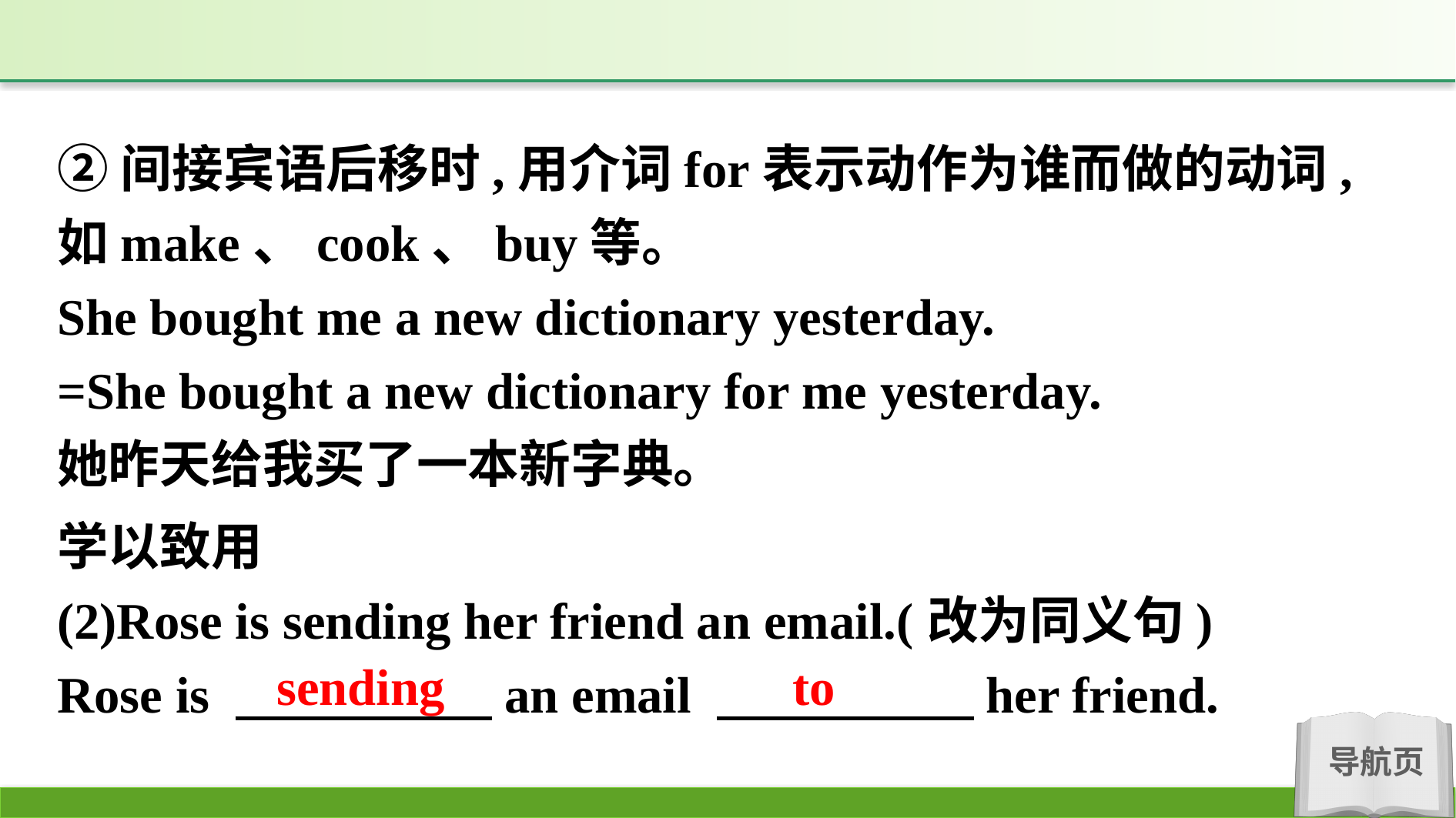

②间接宾语后移时,用介词for表示动作为谁而做的动词,如make、cook、buy等。
She bought me a new dictionary yesterday.
=She bought a new dictionary for me yesterday.
她昨天给我买了一本新字典。
学以致用
(2)Rose is sending her friend an email.(改为同义句)
Rose is 　　　　　an email 　　　　　her friend.
sending                           to